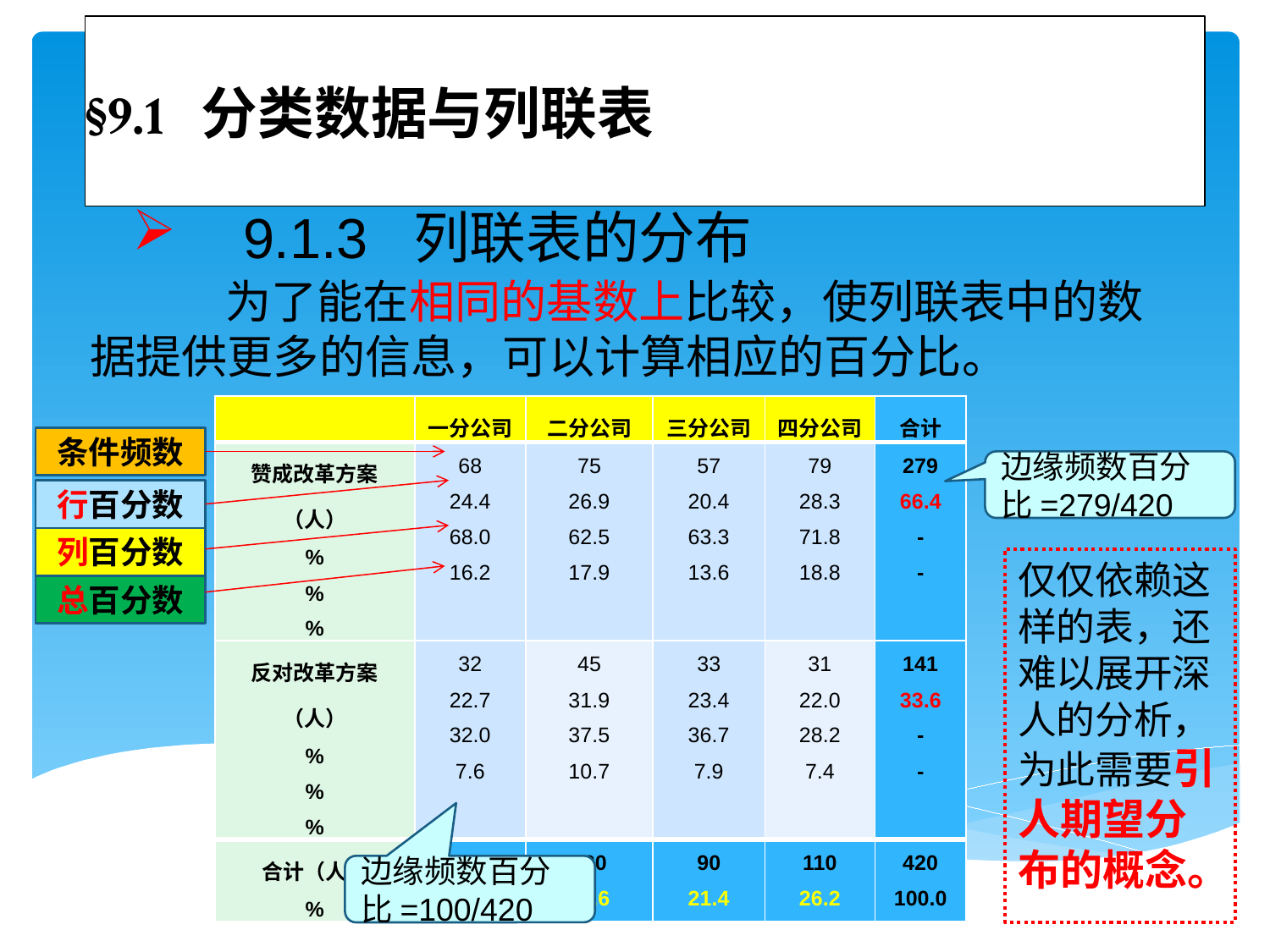

# §9.1  分类数据与列联表
   9.1.3  列联表的分布
            为了能在相同的基数上比较，使列联表中的数据提供更多的信息，可以计算相应的百分比。
|  | 一分公司 | 二分公司 | 三分公司 | 四分公司 | 合计 |
| --- | --- | --- | --- | --- | --- |
| 赞成改革方案（人） % % % | 68 24.4 68.0 16.2 | 75 26.9 62.5 17.9 | 57 20.4 63.3 13.6 | 79 28.3 71.8 18.8 | 279 66.4 - - |
| 反对改革方案（人） % % % | 32 22.7 32.0 7.6 | 45 31.9 37.5 10.7 | 33 23.4 36.7 7.9 | 31 22.0 28.2 7.4 | 141 33.6 - - |
| 合计（人） % | 100 23.8 | 120 28.6 | 90 21.4 | 110 26.2 | 420 100.0 |
条件频数
边缘频数百分比=279/420
行百分数
列百分数
仅仅依赖这样的表，还难以展开深人的分析，为此需要引人期望分布的概念。
总百分数
边缘频数百分比=100/420